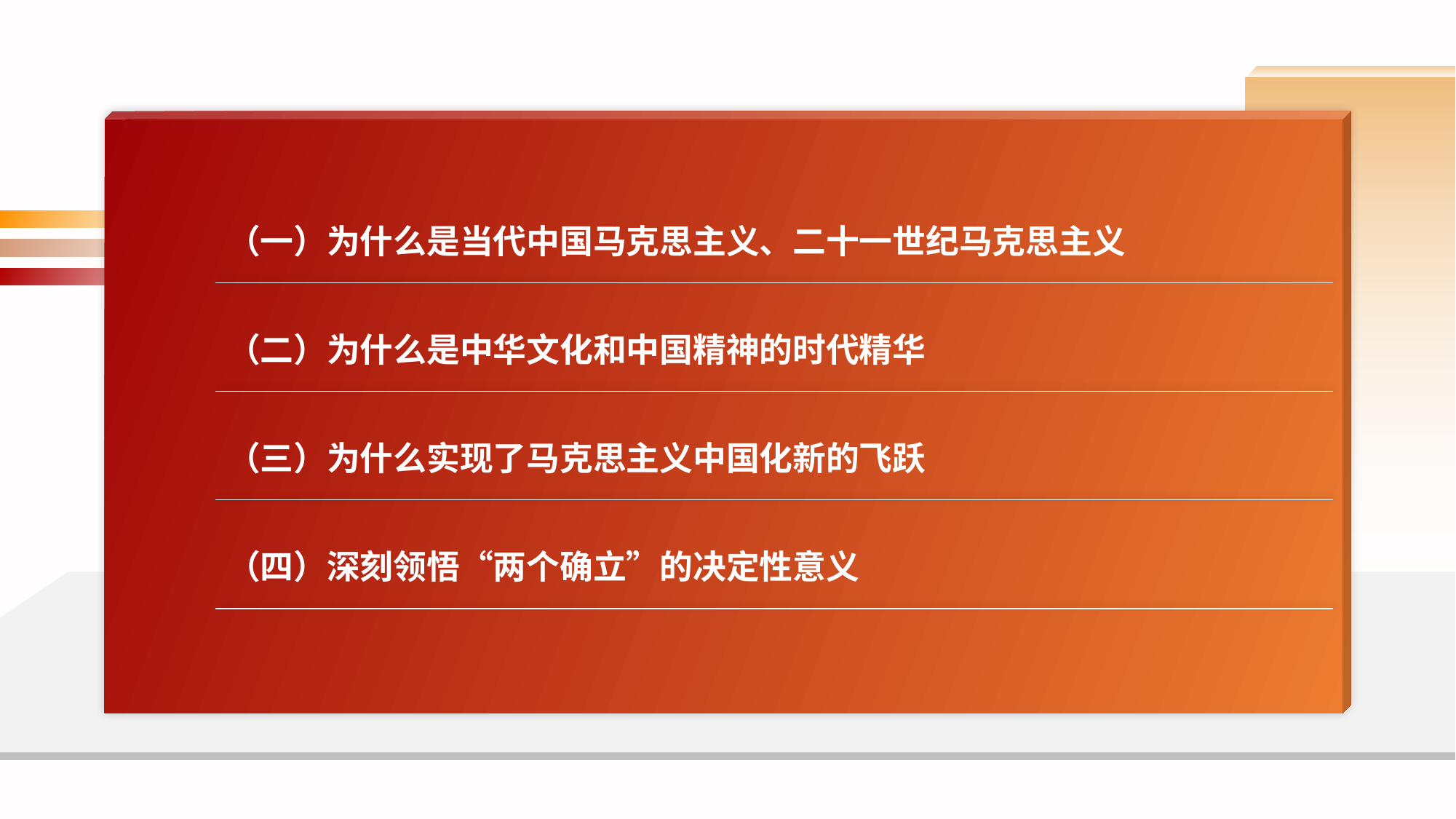

（一）为什么是当代中国马克思主义、二十一世纪马克思主义
（二）为什么是中华文化和中国精神的时代精华
（三）为什么实现了马克思主义中国化新的飞跃
（四）深刻领悟“两个确立”的决定性意义